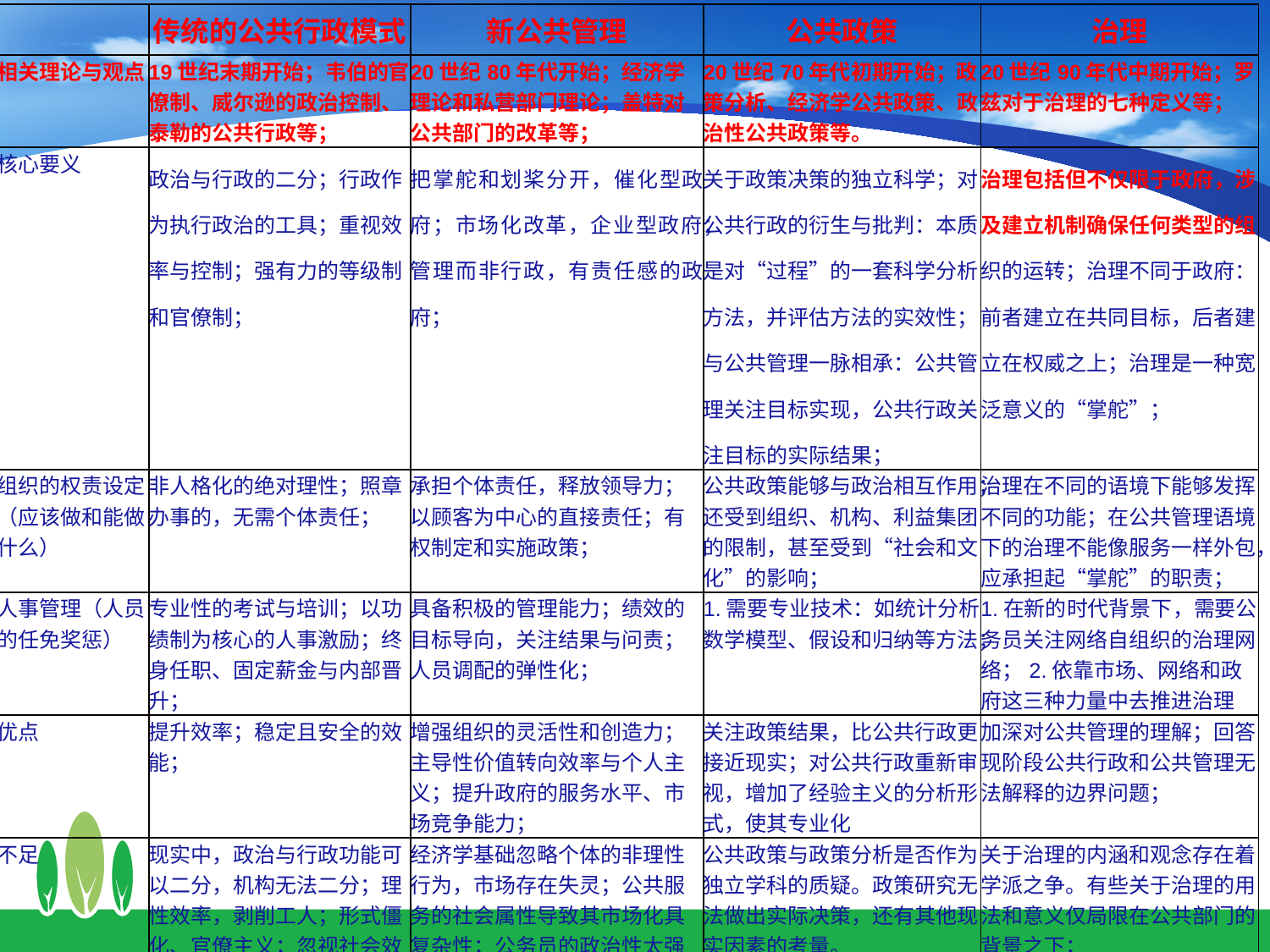

|  | 传统的公共行政模式 | 新公共管理 | 公共政策 | 治理 |
| --- | --- | --- | --- | --- |
| 相关理论与观点 | 19世纪末期开始；韦伯的官僚制、威尔逊的政治控制、泰勒的公共行政等； | 20世纪80年代开始；经济学理论和私营部门理论；盖特对公共部门的改革等； | 20世纪70年代初期开始；政策分析、经济学公共政策、政治性公共政策等。 | 20世纪90年代中期开始；罗兹对于治理的七种定义等； |
| 核心要义 | 政治与行政的二分；行政作为执行政治的工具；重视效率与控制；强有力的等级制和官僚制； | 把掌舵和划桨分开，催化型政府；市场化改革，企业型政府；管理而非行政，有责任感的政府； | 关于政策决策的独立科学；对公共行政的衍生与批判：本质是对“过程”的一套科学分析方法，并评估方法的实效性；与公共管理一脉相承：公共管理关注目标实现，公共行政关注目标的实际结果； | 治理包括但不仅限于政府，涉及建立机制确保任何类型的组织的运转；治理不同于政府：前者建立在共同目标，后者建立在权威之上；治理是一种宽泛意义的“掌舵”； |
| 组织的权责设定（应该做和能做什么） | 非人格化的绝对理性；照章办事的，无需个体责任； | 承担个体责任，释放领导力；以顾客为中心的直接责任；有权制定和实施政策； | 公共政策能够与政治相互作用；还受到组织、机构、利益集团的限制，甚至受到“社会和文化”的影响； | 治理在不同的语境下能够发挥不同的功能；在公共管理语境下的治理不能像服务一样外包，应承担起“掌舵”的职责； |
| 人事管理（人员的任免奖惩） | 专业性的考试与培训；以功绩制为核心的人事激励；终身任职、固定薪金与内部晋升； | 具备积极的管理能力；绩效的目标导向，关注结果与问责；人员调配的弹性化； | 1.需要专业技术：如统计分析数学模型、假设和归纳等方法； | 1.在新的时代背景下，需要公务员关注网络自组织的治理网络；2.依靠市场、网络和政府这三种力量中去推进治理 |
| 优点 | 提升效率；稳定且安全的效能； | 增强组织的灵活性和创造力；主导性价值转向效率与个人主义；提升政府的服务水平、市场竞争能力； | 关注政策结果，比公共行政更接近现实；对公共行政重新审视，增加了经验主义的分析形式，使其专业化 | 加深对公共管理的理解；回答现阶段公共行政和公共管理无法解释的边界问题； |
| 不足 | 现实中，政治与行政功能可以二分，机构无法二分；理性效率，剥削工人；形式僵化、官僚主义；忽视社会效益，缺乏使命感； | 经济学基础忽略个体的非理性行为，市场存在失灵；公共服务的社会属性导致其市场化具复杂性；公务员的政治性太强产生腐败问题； | 公共政策与政策分析是否作为独立学科的质疑。政策研究无法做出实际决策，还有其他现实因素的考量。 | 关于治理的内涵和观念存在着学派之争。有些关于治理的用法和意义仅局限在公共部门的背景之下； |